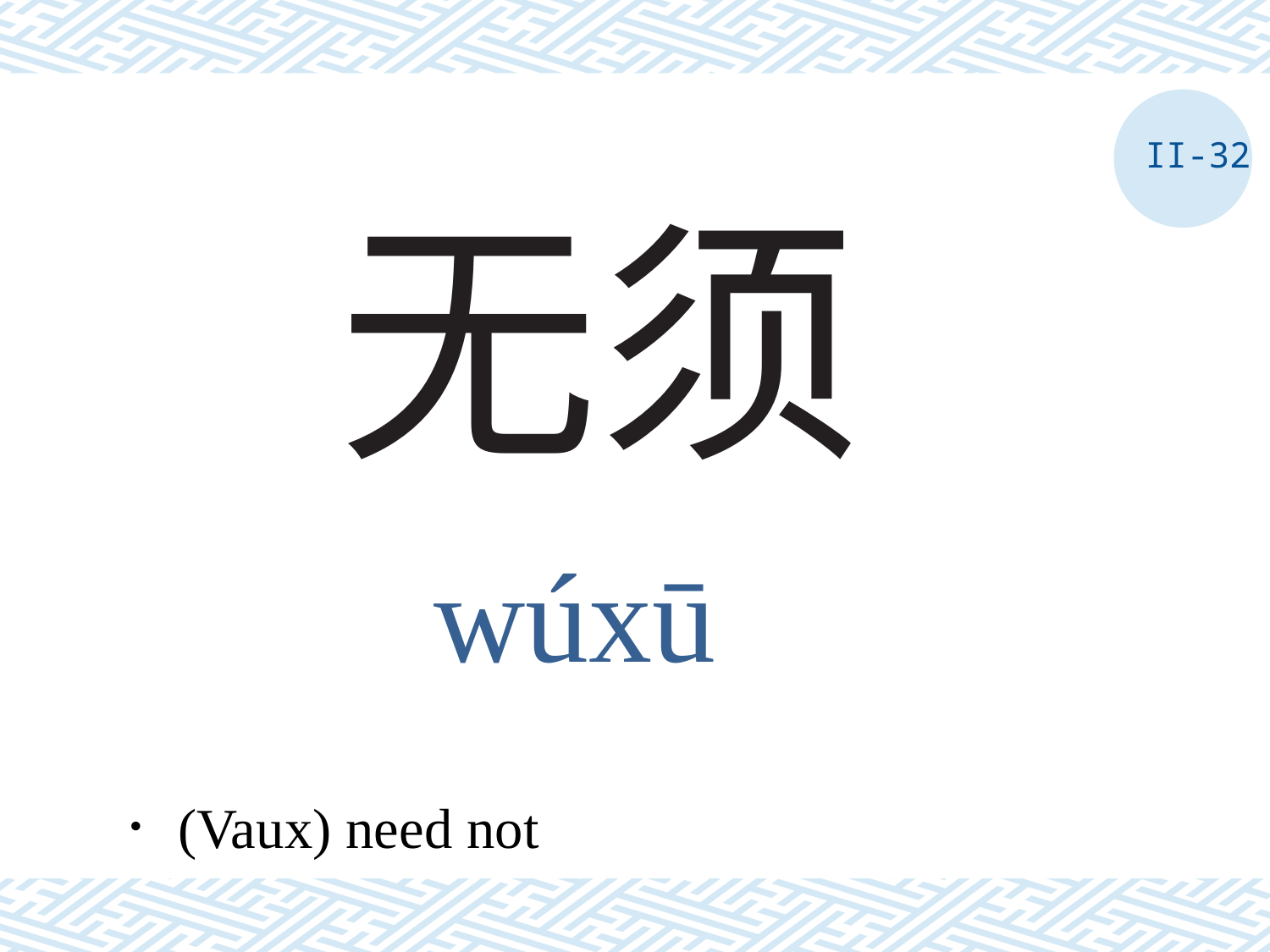

II-32

# 无须
wúxū
．(Vaux) need not